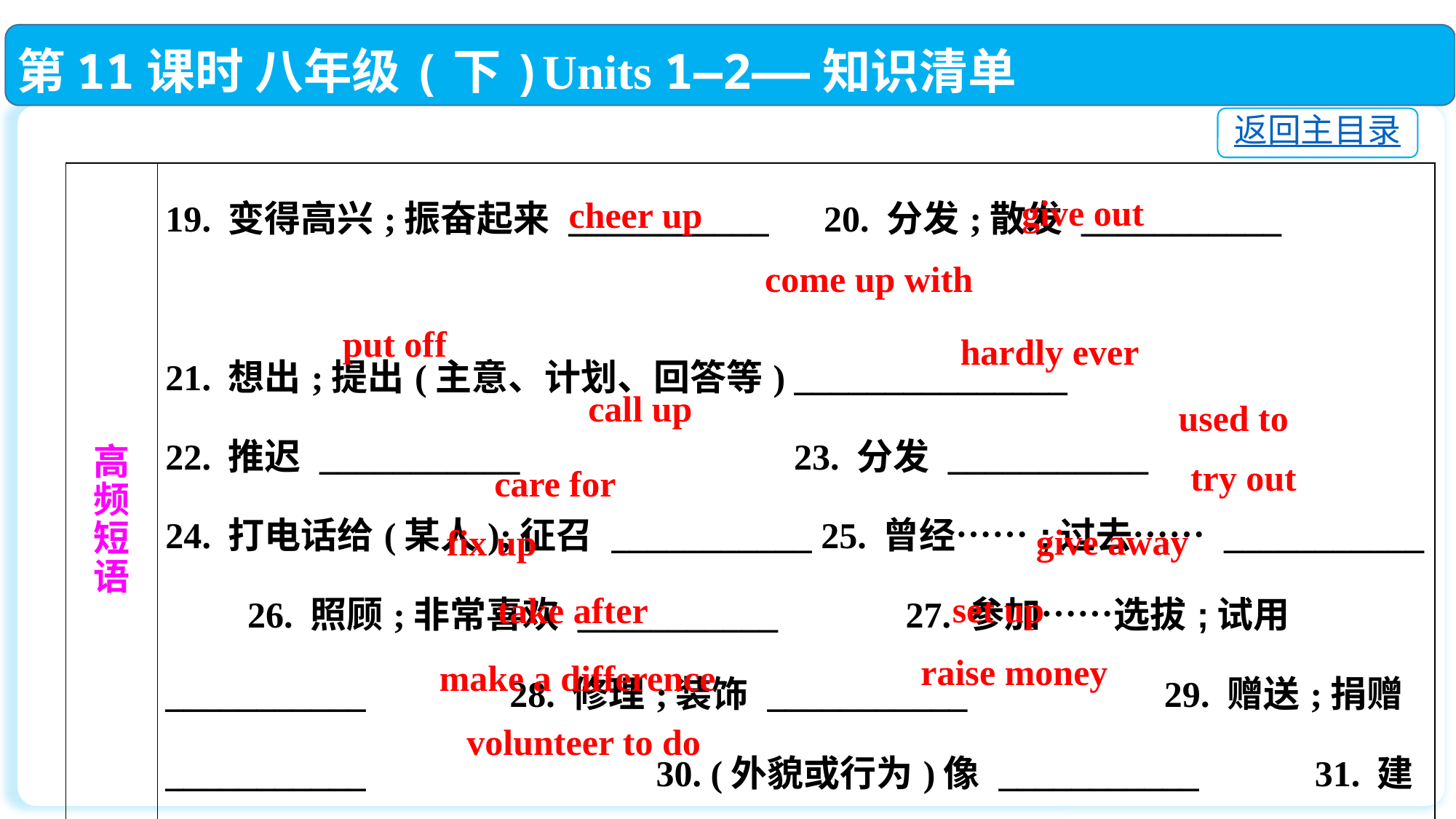

第11课时 八年级(下)Units 1—2——知识清单

返回主目录
| 高 频 短 语 | 19. 变得高兴;振奋起来 \_\_\_\_\_\_\_\_\_\_\_　20. 分发;散发 \_\_\_\_\_\_\_\_\_\_\_　　　　　　　 21. 想出;提出(主意、计划、回答等) \_\_\_\_\_\_\_\_\_\_\_\_\_\_\_ 22. 推迟 \_\_\_\_\_\_\_\_\_\_\_　　　　　 23. 分发 \_\_\_\_\_\_\_\_\_\_\_ 24. 打电话给(某人);征召 \_\_\_\_\_\_\_\_\_\_\_ 25. 曾经……;过去…… \_\_\_\_\_\_\_\_\_\_\_ 26. 照顾;非常喜欢 \_\_\_\_\_\_\_\_\_\_\_　　　27. 参加……选拔;试用 \_\_\_\_\_\_\_\_\_\_\_　 　　 28. 修理;装饰 \_\_\_\_\_\_\_\_\_\_\_　　　　 29. 赠送;捐赠 \_\_\_\_\_\_\_\_\_\_\_ 　　　　　　　 30. (外貌或行为)像 \_\_\_\_\_\_\_\_\_\_\_　　 31. 建立 \_\_\_\_\_\_\_\_\_\_\_ 32. 影响;有作用 \_\_\_\_\_\_\_\_\_\_\_\_\_\_\_\_\_　33. 筹钱 \_\_\_\_\_\_\_\_\_\_\_　　 34. 自愿去做某事 \_\_\_\_\_\_\_\_\_\_\_\_\_\_\_ |
| --- | --- |
give out
cheer up
come up with
put off
hardly ever
call up
used to
try out
care for
 give away
  fix up
 set up
take after
raise money
make a difference
volunteer to do